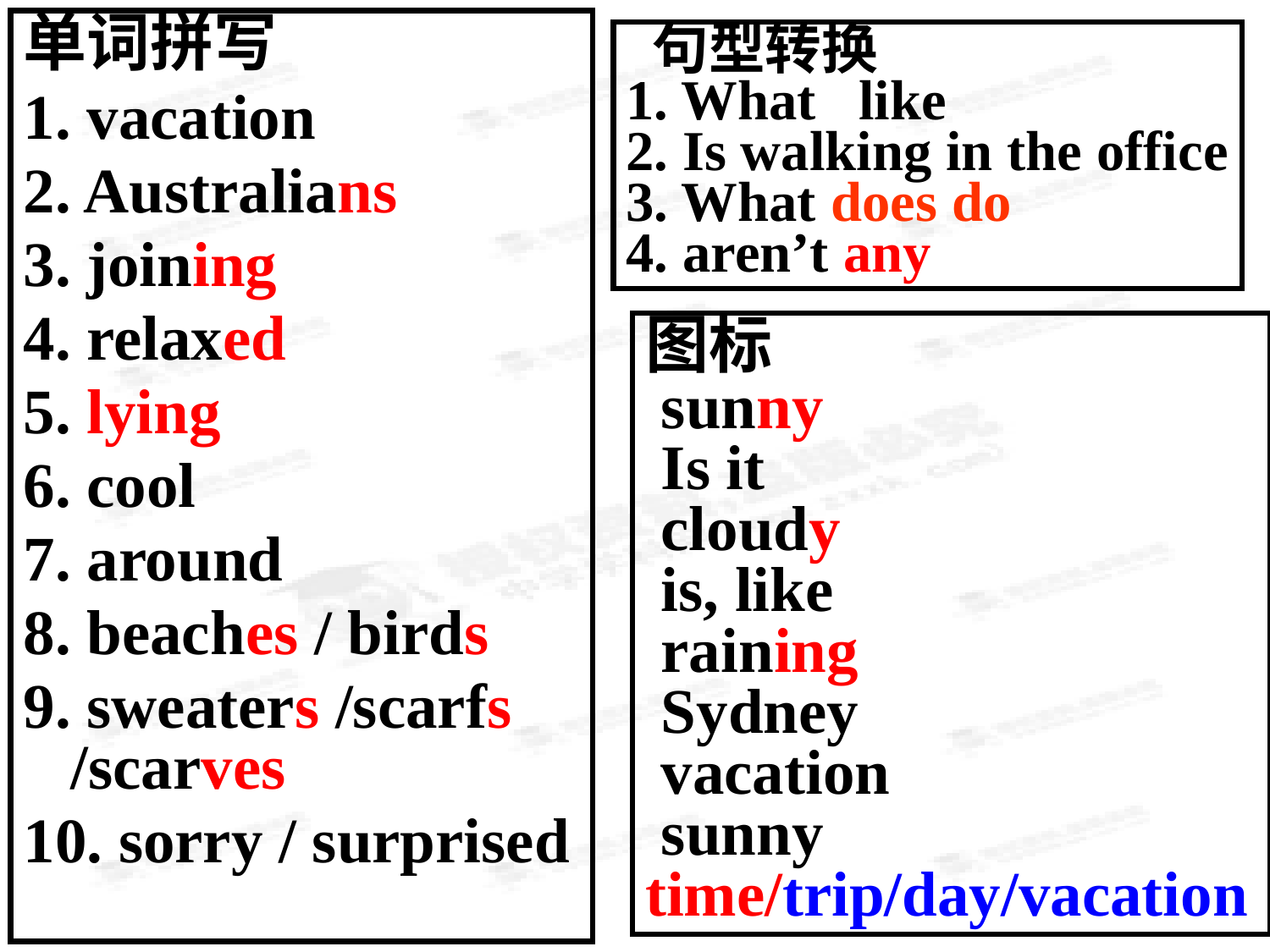

单词拼写
1. vacation
2. Australians
3. joining
4. relaxed
5. lying
6. cool
7. around
8. beaches / birds
9. sweaters /scarfs /scarves
10. sorry / surprised
 句型转换
1. What   like
2. Is walking in the office
3. What does do
4. aren’t any
图标
 sunny
 Is it
 cloudy
 is, like
 raining
 Sydney
 vacation
 sunny
time/trip/day/vacation